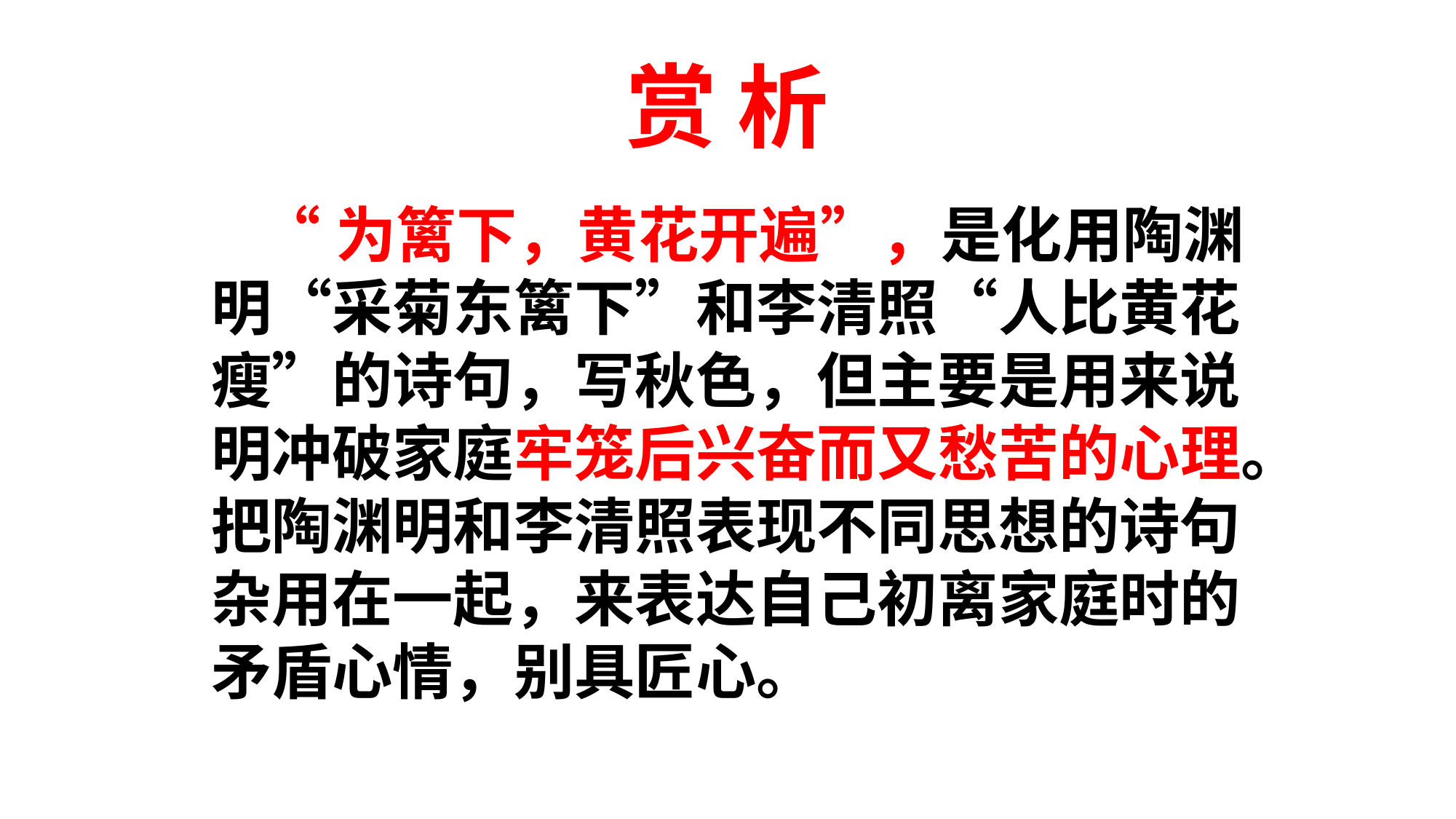

# 赏 析
    “为篱下，黄花开遍”，是化用陶渊明“采菊东篱下”和李清照“人比黄花瘦”的诗句，写秋色，但主要是用来说明冲破家庭牢笼后兴奋而又愁苦的心理。把陶渊明和李清照表现不同思想的诗句杂用在一起，来表达自己初离家庭时的矛盾心情，别具匠心。